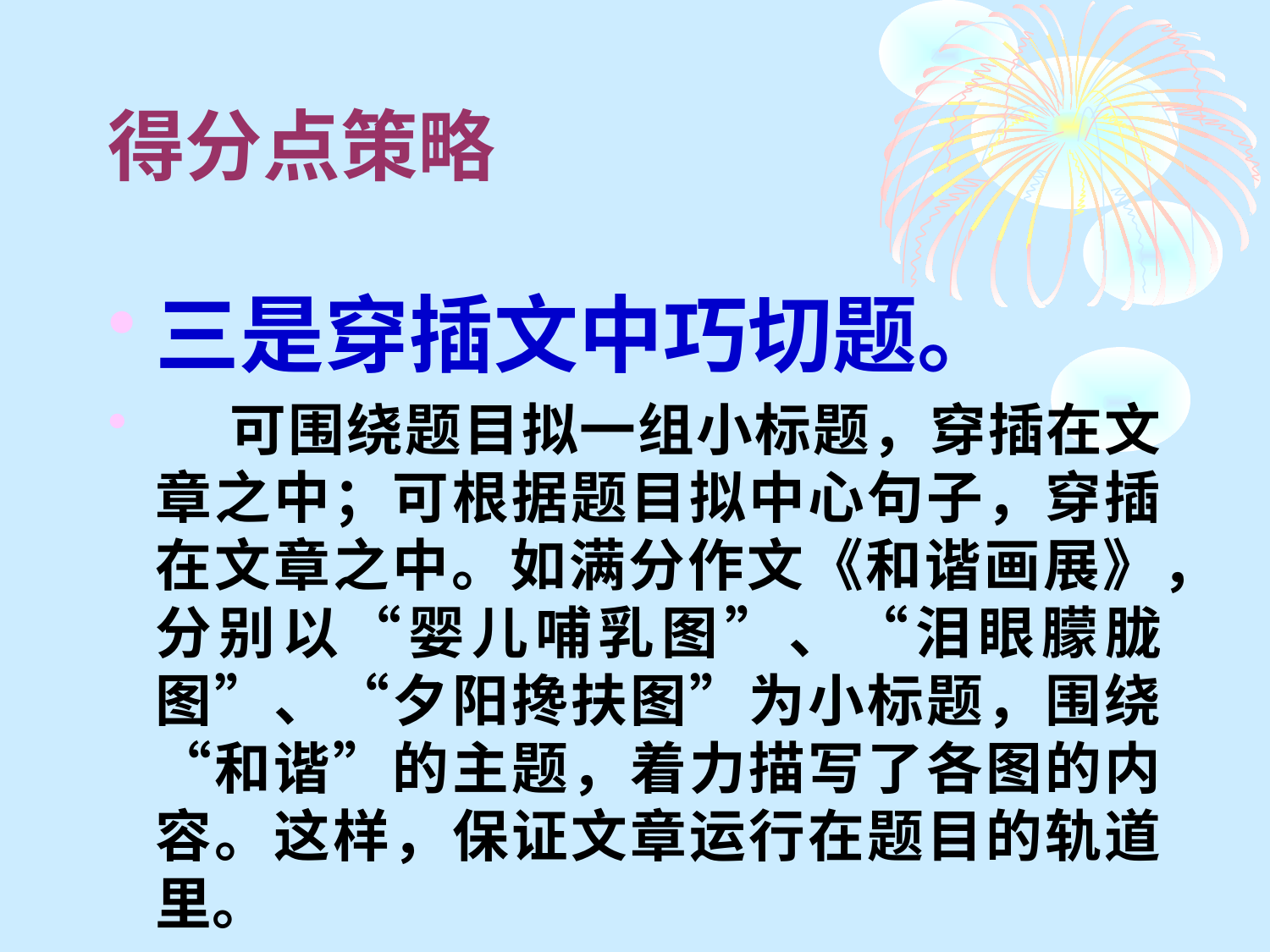

# 得分点策略
三是穿插文中巧切题。
    可围绕题目拟一组小标题，穿插在文章之中；可根据题目拟中心句子，穿插在文章之中。如满分作文《和谐画展》，分别以“婴儿哺乳图”、“泪眼朦胧图”、“夕阳搀扶图”为小标题，围绕“和谐”的主题，着力描写了各图的内容。这样，保证文章运行在题目的轨道里。